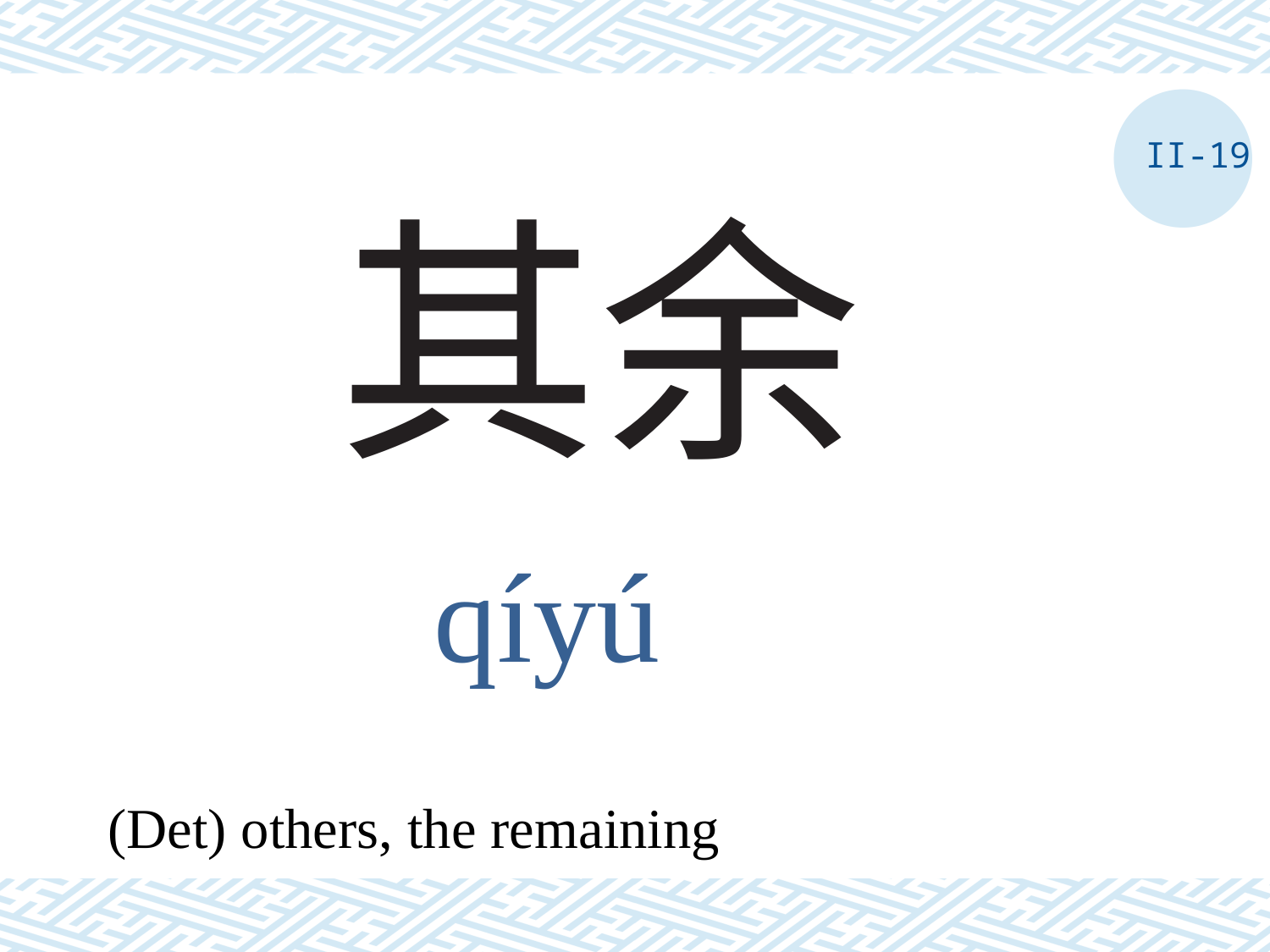

II-19

# 其余
qíyú
(Det) others, the remaining